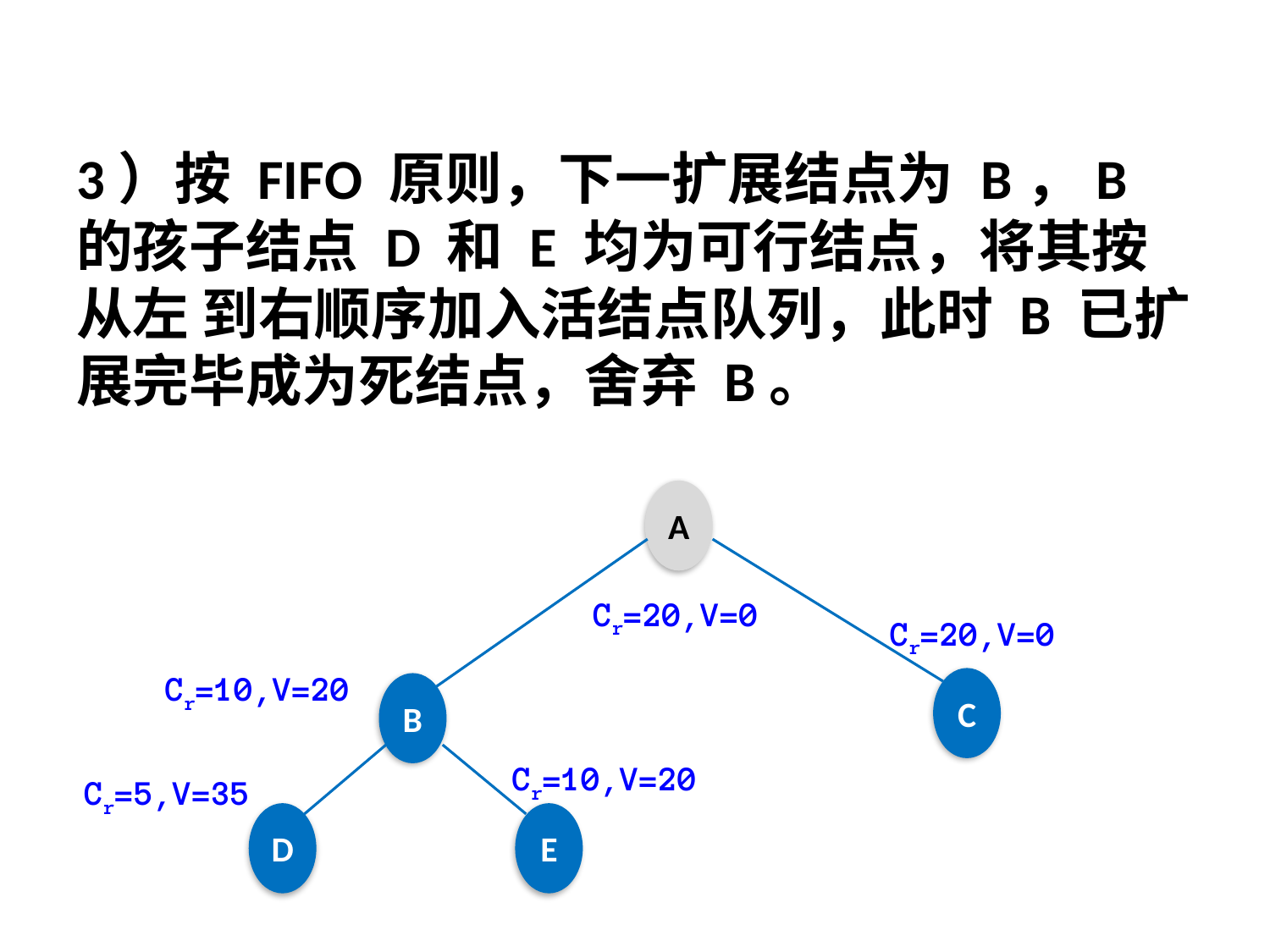

3）按 FIFO 原则，下一扩展结点为 B，B 的孩子结点 D 和 E 均为可行结点，将其按从左 到右顺序加入活结点队列，此时 B 已扩展完毕成为死结点，舍弃 B。
A
Cr=20,V=0
Cr=20,V=0
Cr=10,V=20
C
B
Cr=10,V=20
Cr=5,V=35
D
E